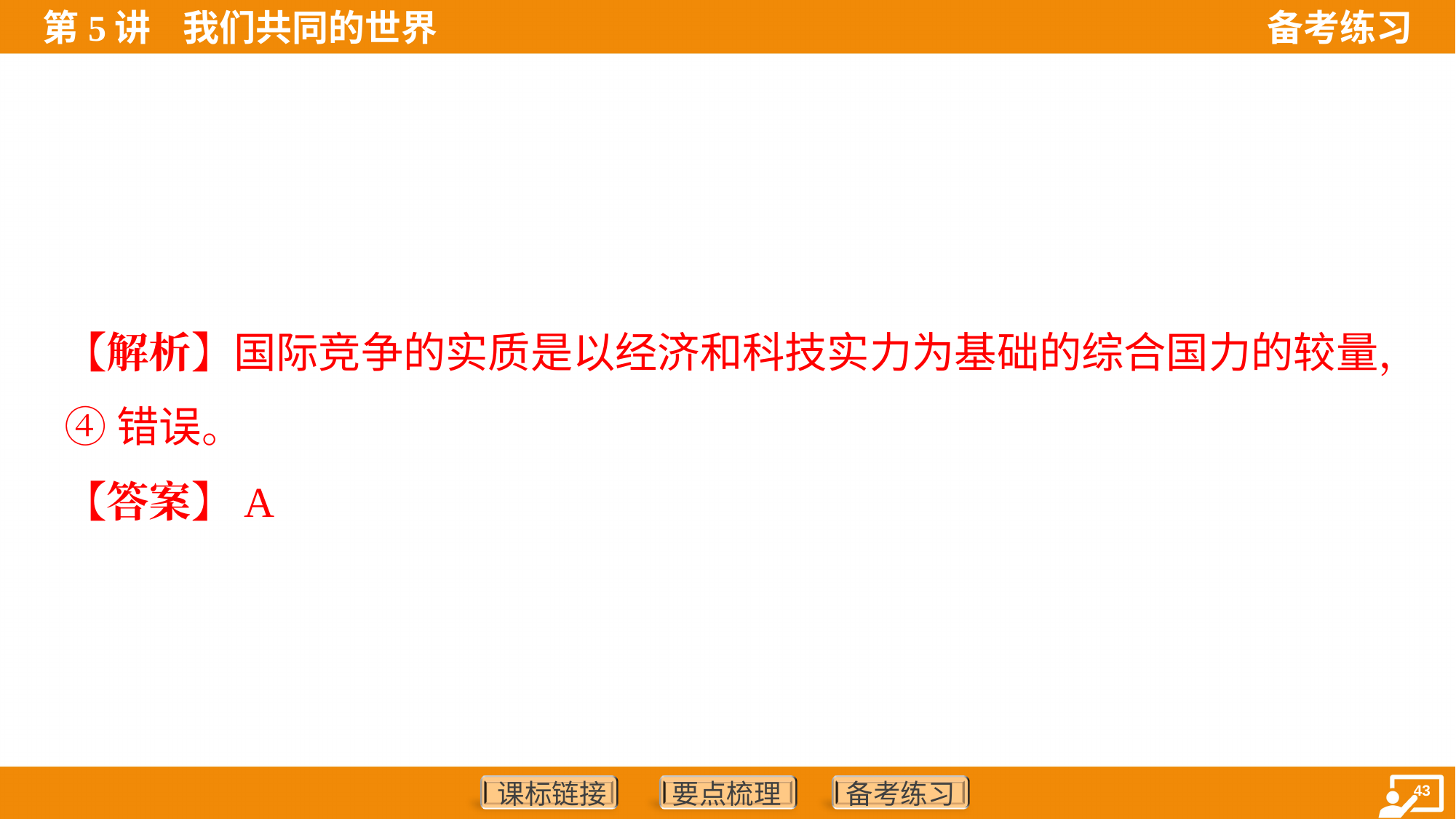

【解析】国际竞争的实质是以经济和科技实力为基础的综合国力的较量，
④错误。
【答案】A